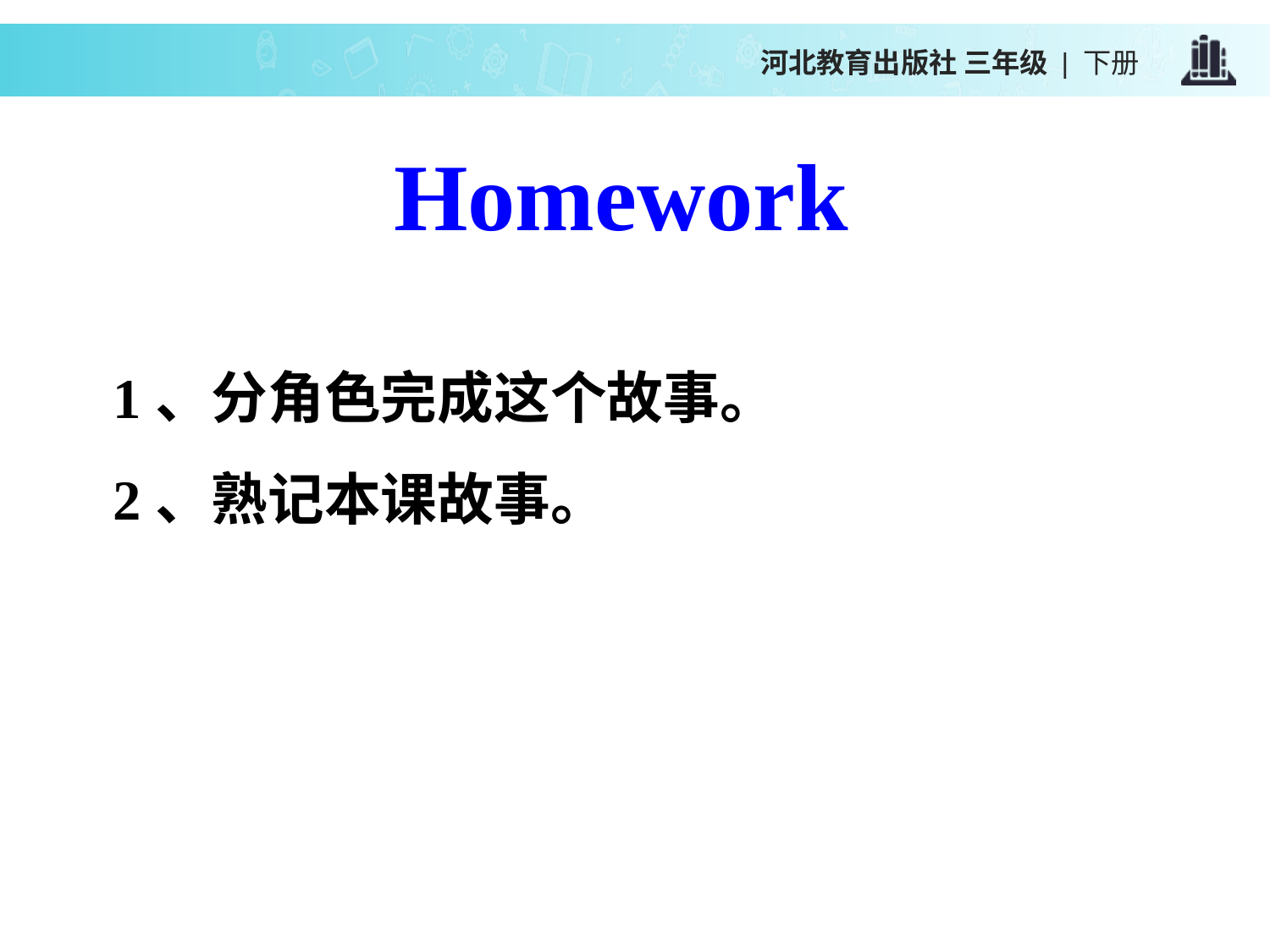

河北教育出版社 三年级 | 下册
Homework
1、分角色完成这个故事。
2、熟记本课故事。